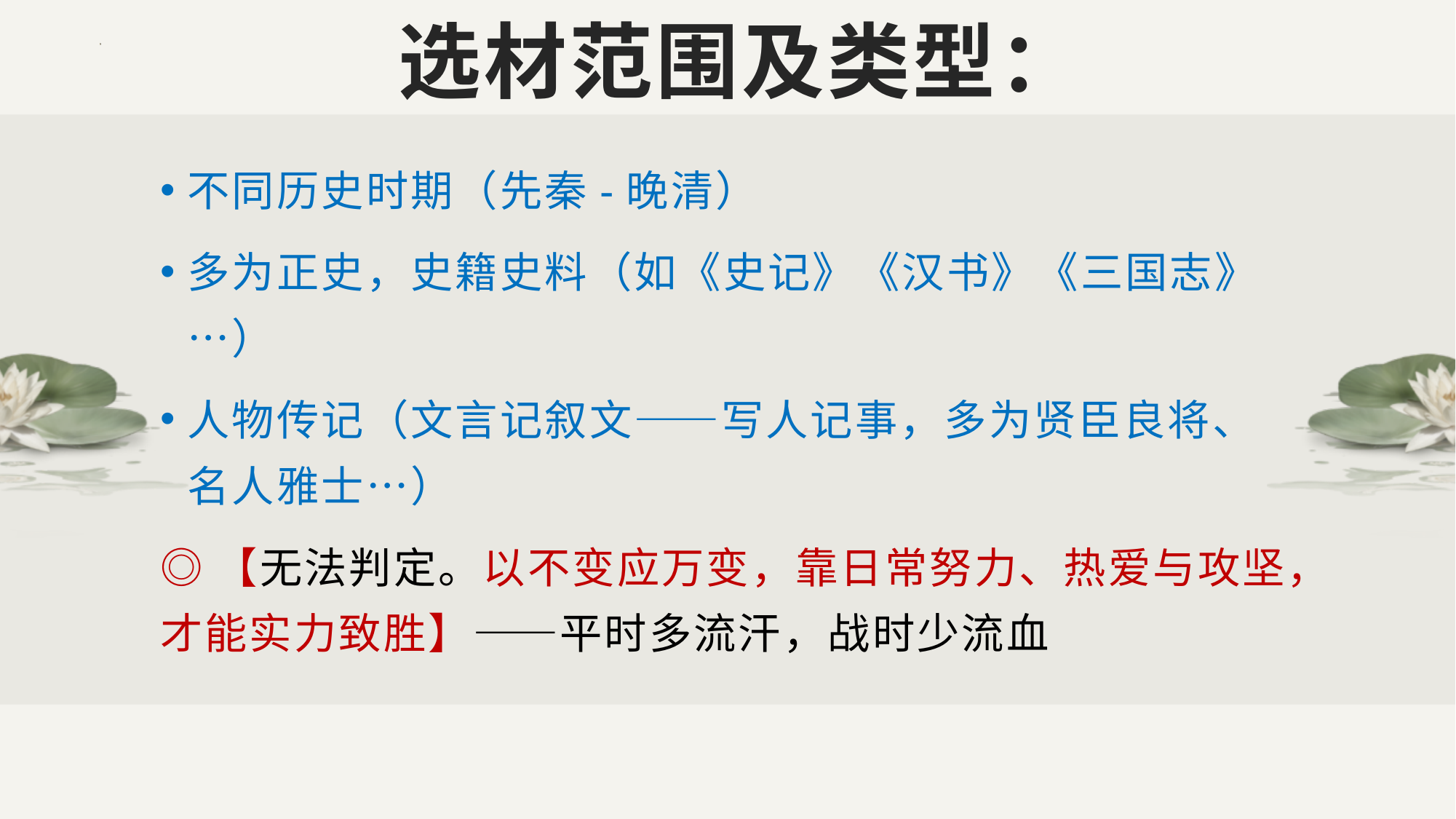

# 选材范围及类型：
不同历史时期（先秦-晚清）
多为正史，史籍史料（如《史记》《汉书》《三国志》…）
人物传记（文言记叙文——写人记事，多为贤臣良将、名人雅士…）
◎【无法判定。以不变应万变，靠日常努力、热爱与攻坚，才能实力致胜】——平时多流汗，战时少流血